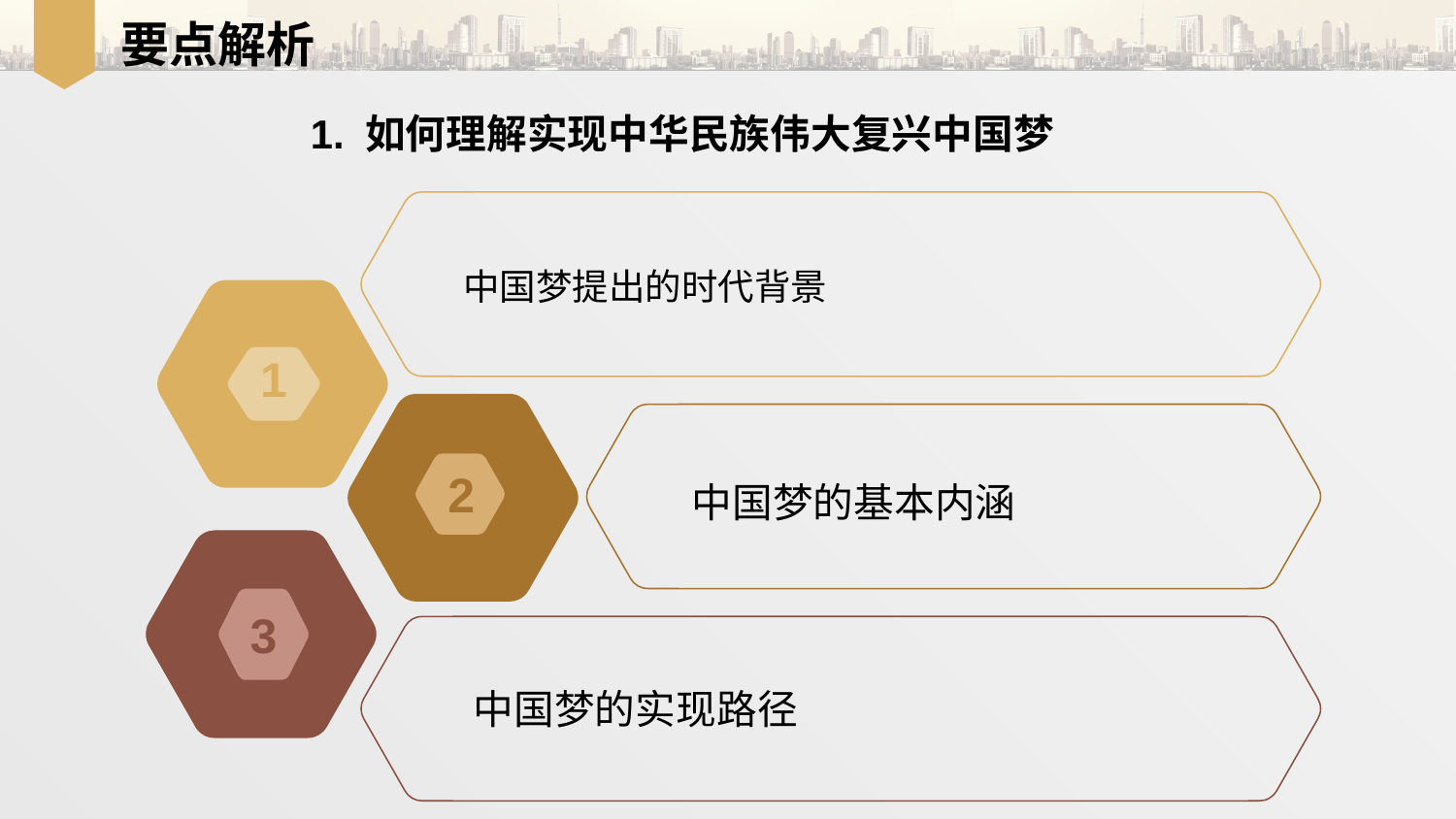

要点解析
1. 如何理解实现中华民族伟大复兴中国梦

中国梦提出的时代背景

1

2
中国梦的基本内涵

3

中国梦的实现路径